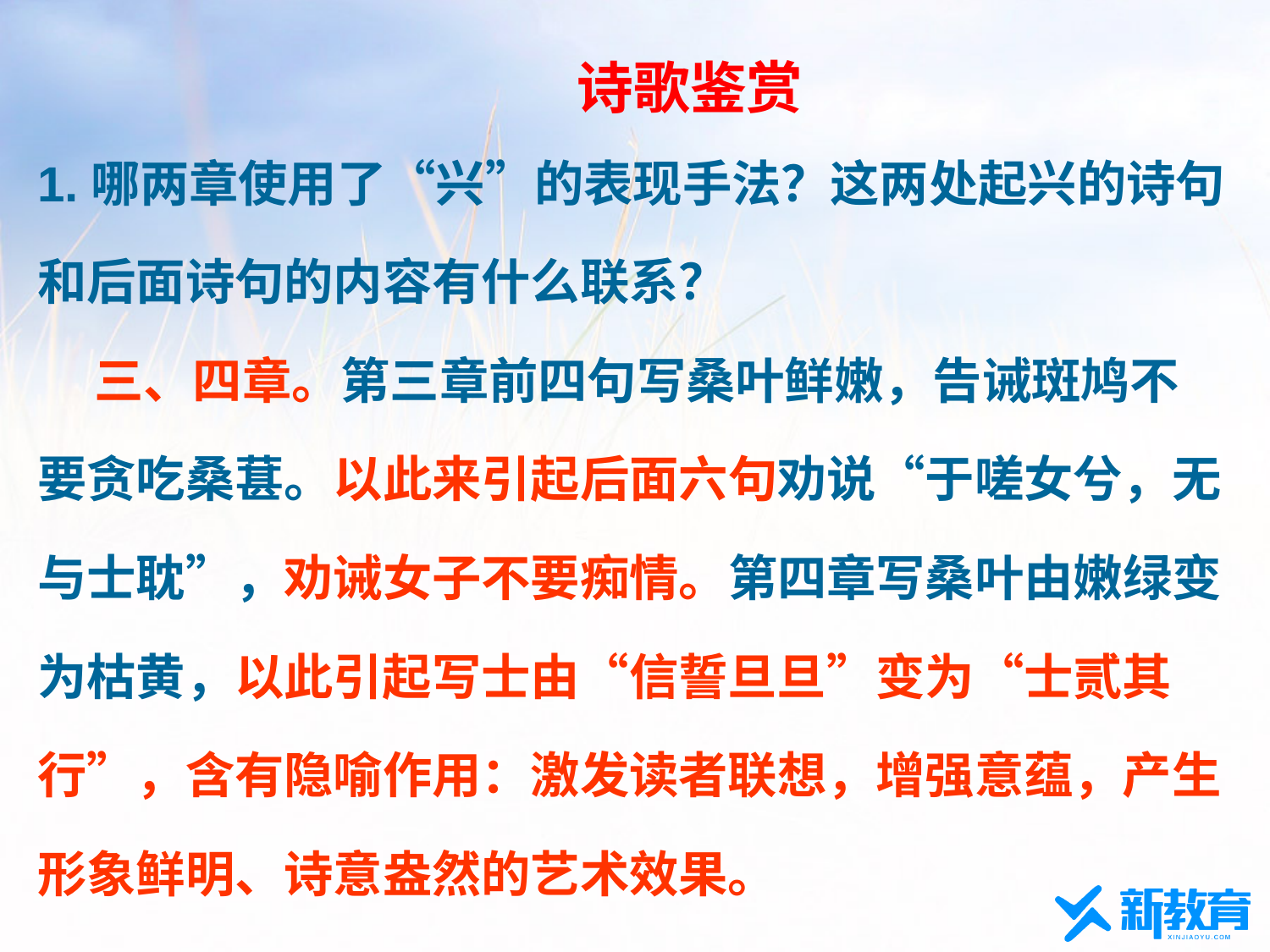

# 诗歌鉴赏
1.哪两章使用了“兴”的表现手法？这两处起兴的诗句
和后面诗句的内容有什么联系？
    三、四章。第三章前四句写桑叶鲜嫩，告诫斑鸠不
要贪吃桑葚。以此来引起后面六句劝说“于嗟女兮，无
与士耽”，劝诫女子不要痴情。第四章写桑叶由嫩绿变
为枯黄，以此引起写士由“信誓旦旦”变为“士贰其
行”，含有隐喻作用：激发读者联想，增强意蕴，产生
形象鲜明、诗意盎然的艺术效果。